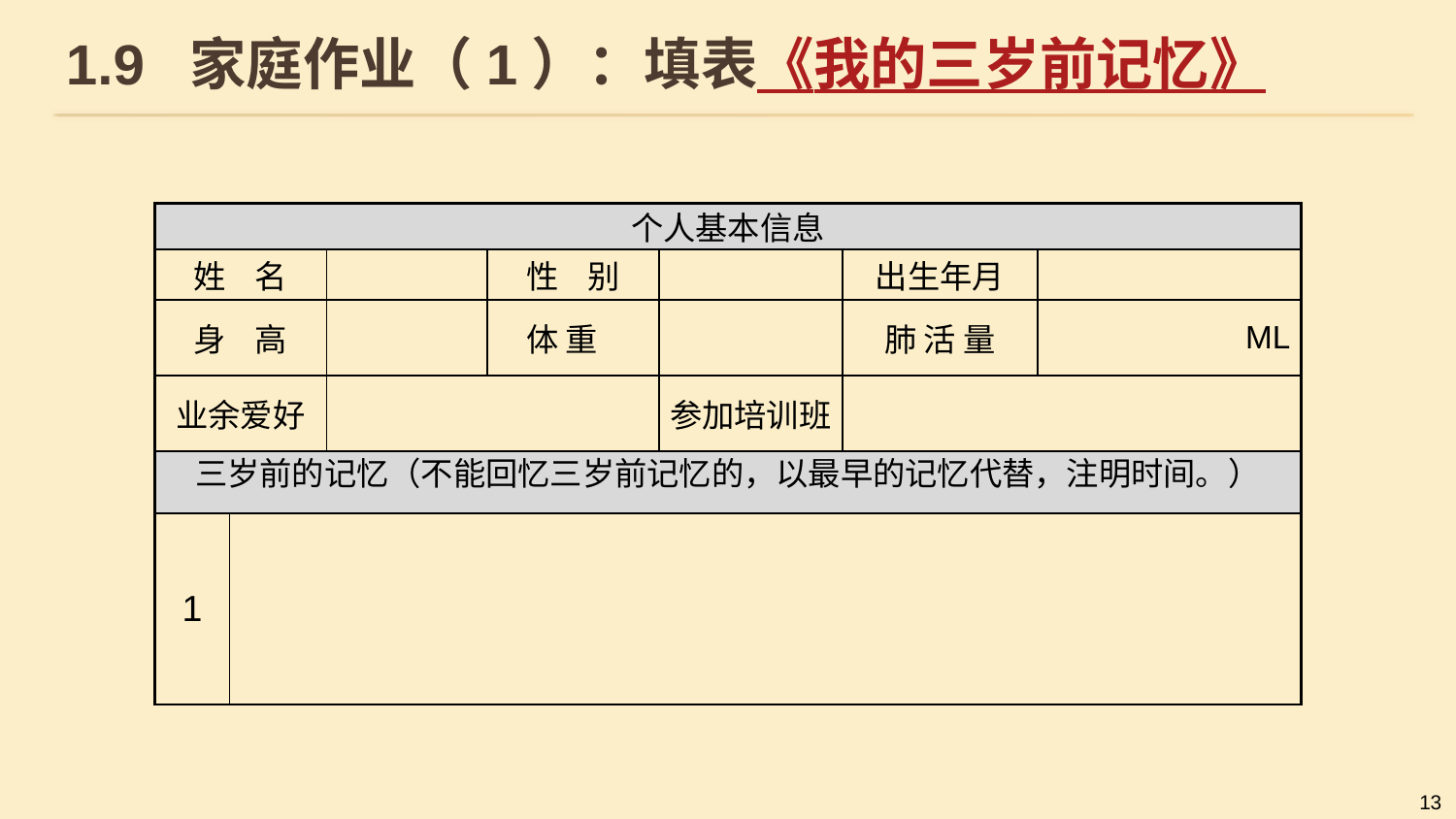

# 1.9  家庭作业（1）：填表《我的三岁前记忆》
| 个人基本信息 |  |  |  |  |  |  |
| --- | --- | --- | --- | --- | --- | --- |
| 姓 名 |  |  | 性 别 |  | 出生年月 |  |
| 身 高 |  |  | 体 重 |  | 肺 活 量 | ML |
| 业余爱好 |  |  |  | 参加培训班 |  |  |
| 三岁前的记忆（不能回忆三岁前记忆的，以最早的记忆代替，注明时间。） |  |  |  |  |  |  |
| 1 |  |  |  |  |  |  |
13